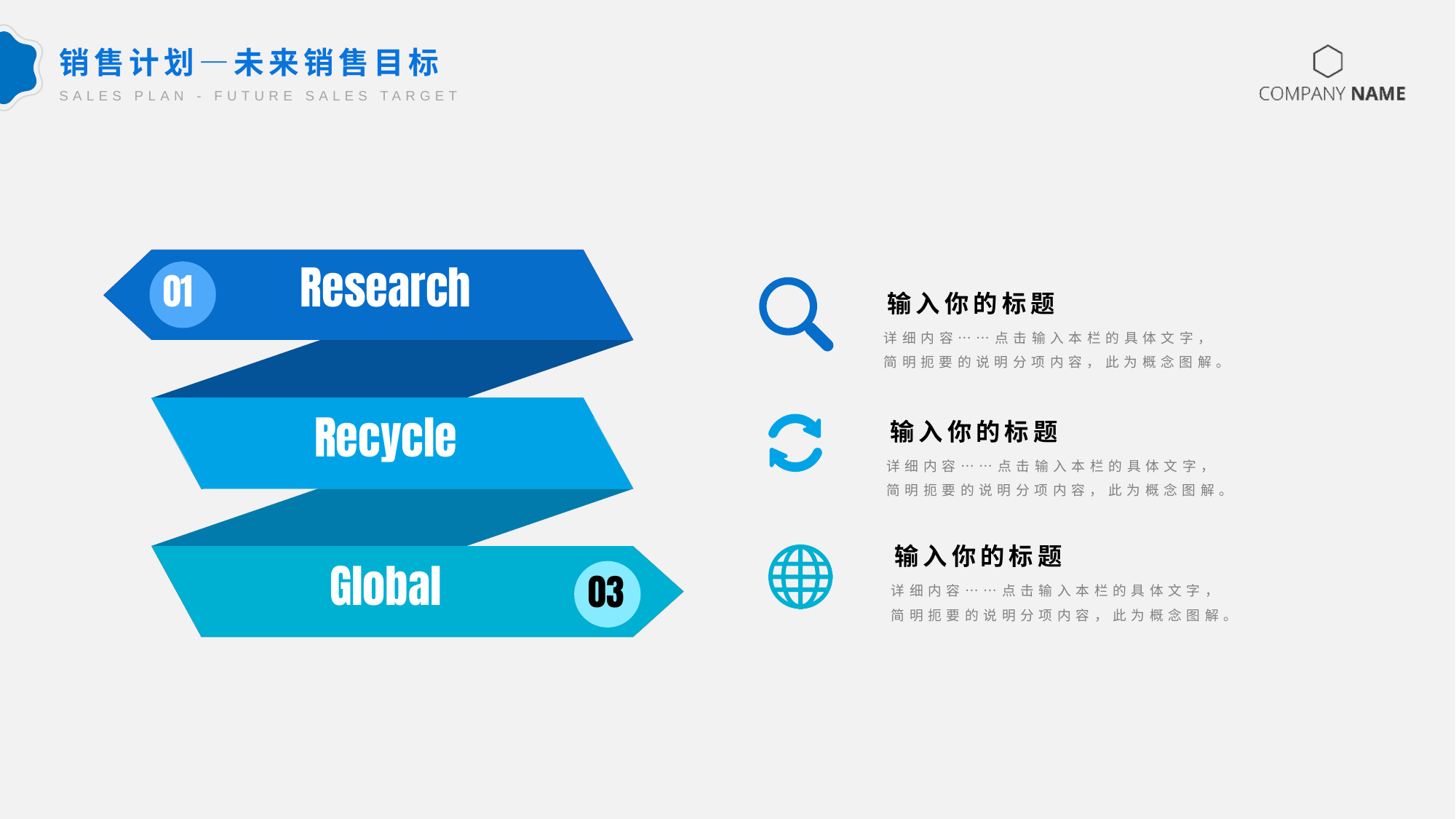

销售计划—未来销售目标
SALES PLAN - FUTURE SALES TARGET

Research

01

Recycle

Global

03
输入你的标题
详细内容……点击输入本栏的具体文字，简明扼要的说明分项内容，此为概念图解。

输入你的标题
详细内容……点击输入本栏的具体文字，简明扼要的说明分项内容，此为概念图解。

输入你的标题
详细内容……点击输入本栏的具体文字，简明扼要的说明分项内容，此为概念图解。